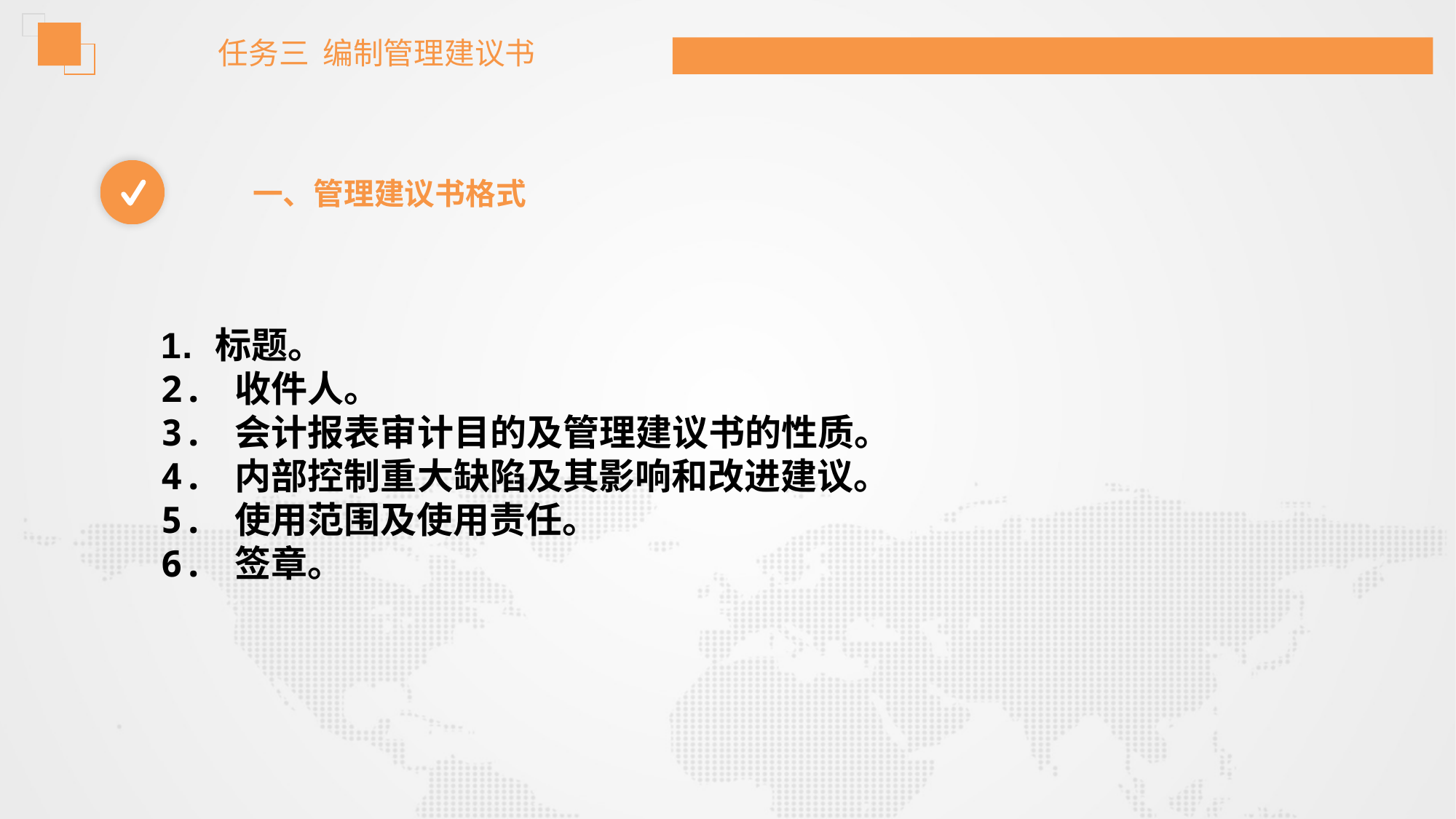

任务三  编制管理建议书

一、管理建议书格式
标题。
2. 收件人。
3. 会计报表审计目的及管理建议书的性质。
4. 内部控制重大缺陷及其影响和改进建议。
5. 使用范围及使用责任。
6. 签章。